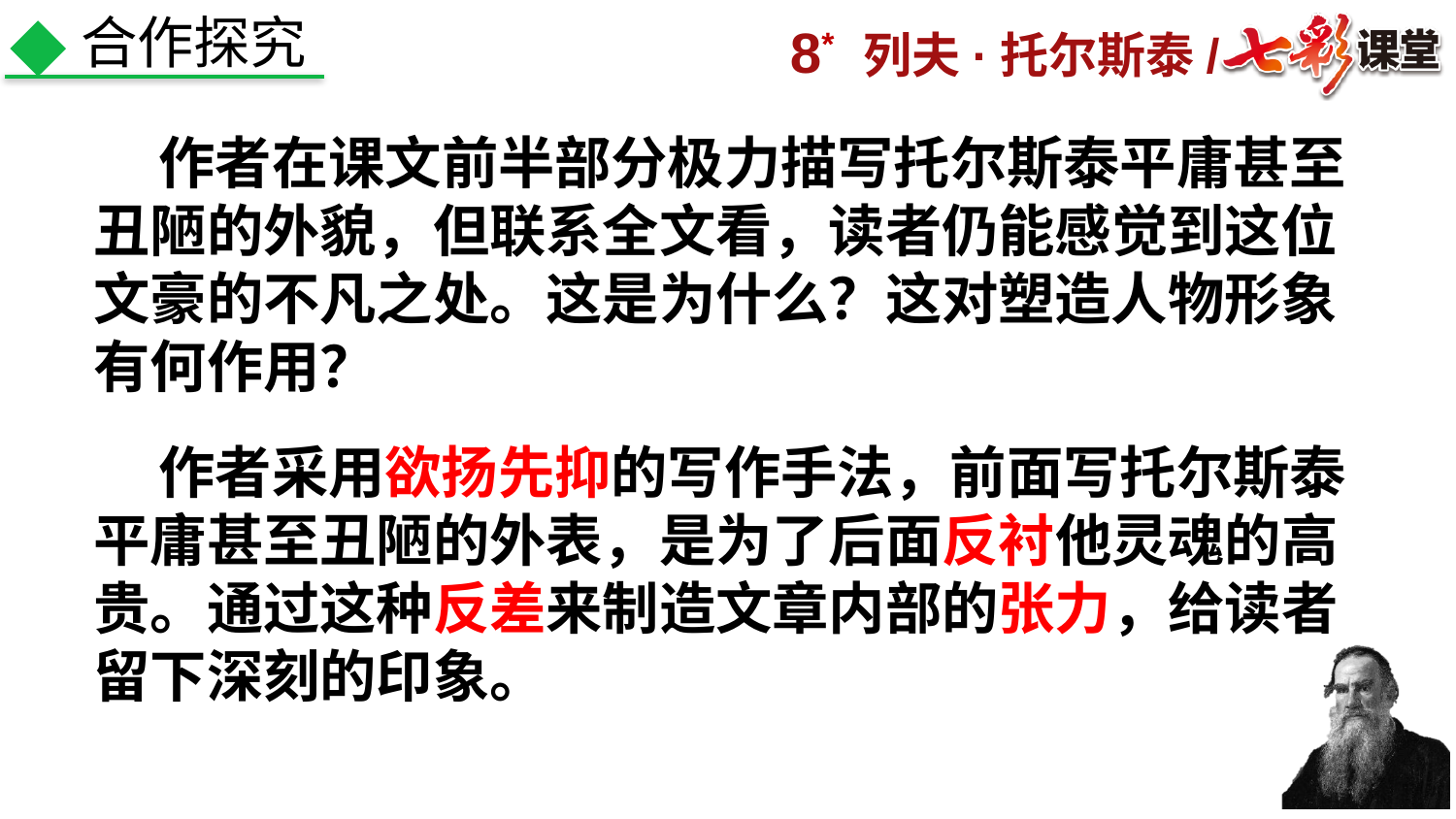

合作探究

    作者在课文前半部分极力描写托尔斯泰平庸甚至丑陋的外貌，但联系全文看，读者仍能感觉到这位文豪的不凡之处。这是为什么？这对塑造人物形象有何作用？
    作者采用欲扬先抑的写作手法，前面写托尔斯泰平庸甚至丑陋的外表，是为了后面反衬他灵魂的高贵。通过这种反差来制造文章内部的张力，给读者留下深刻的印象。